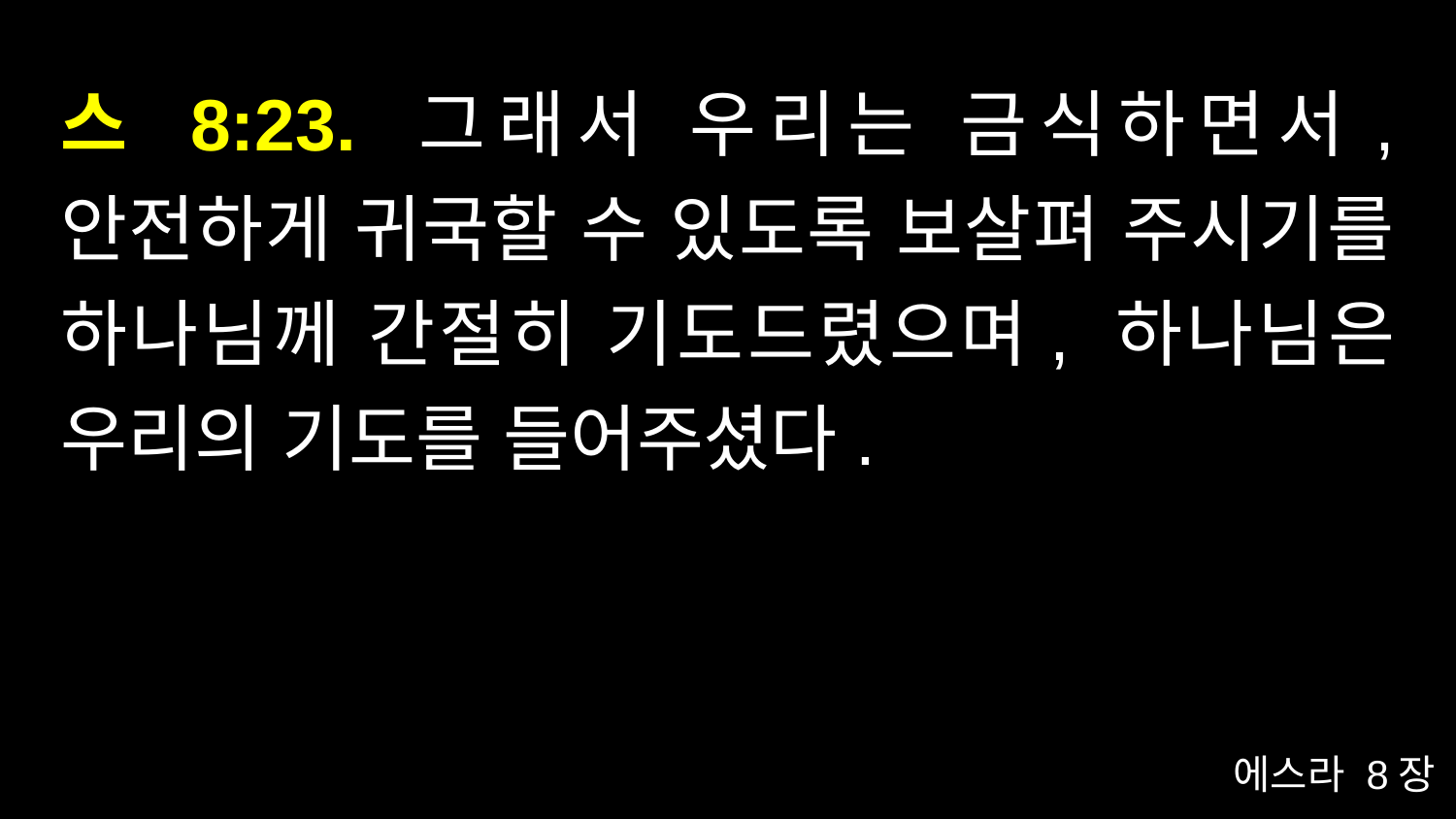

# 스 8:23. 그래서 우리는 금식하면서, 안전하게 귀국할 수 있도록 보살펴 주시기를 하나님께 간절히 기도드렸으며, 하나님은 우리의 기도를 들어주셨다.
에스라 8장